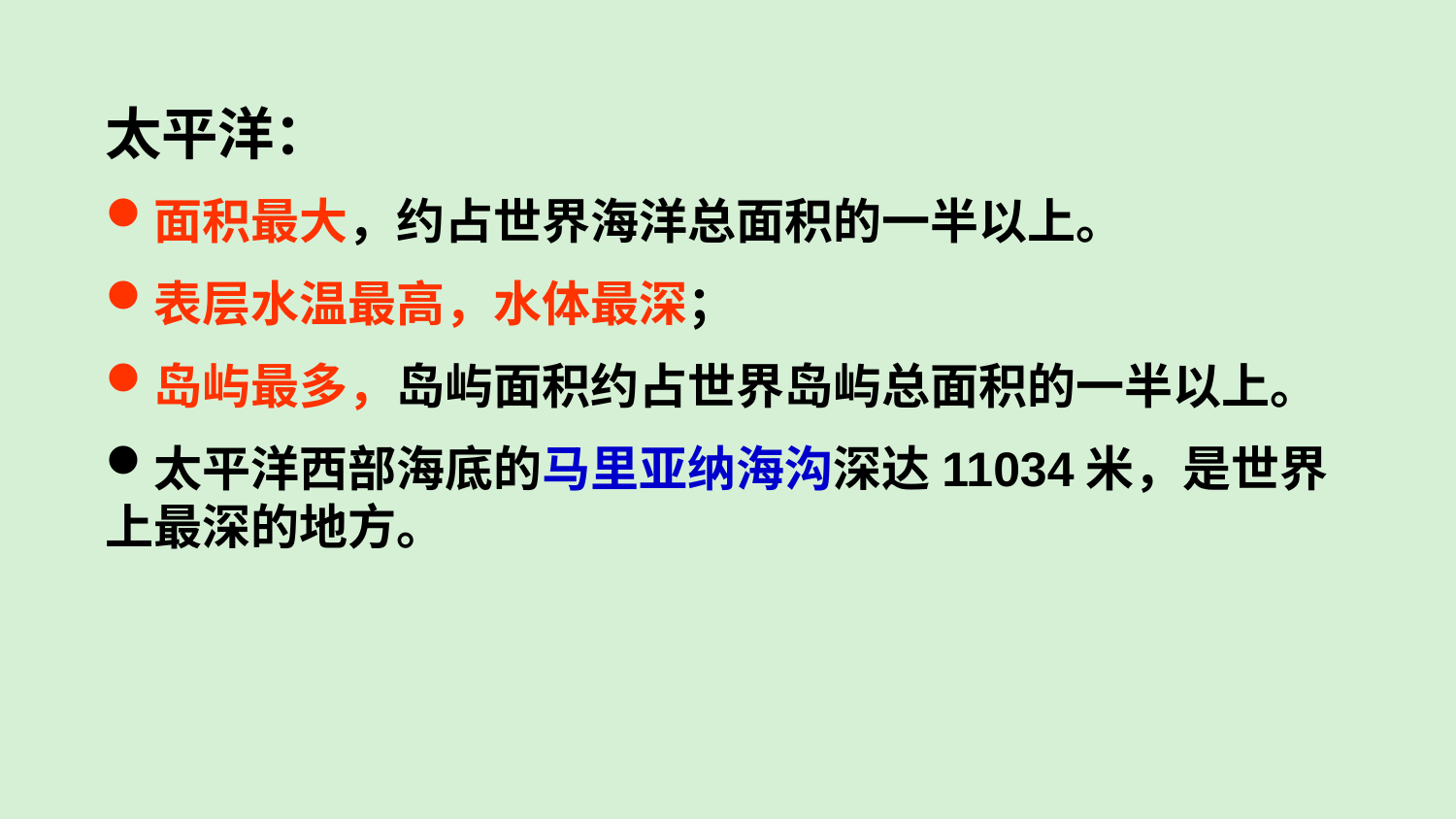

太平洋：
面积最大，约占世界海洋总面积的一半以上。
表层水温最高，水体最深；
岛屿最多，岛屿面积约占世界岛屿总面积的一半以上。
太平洋西部海底的马里亚纳海沟深达11034米，是世界上最深的地方。